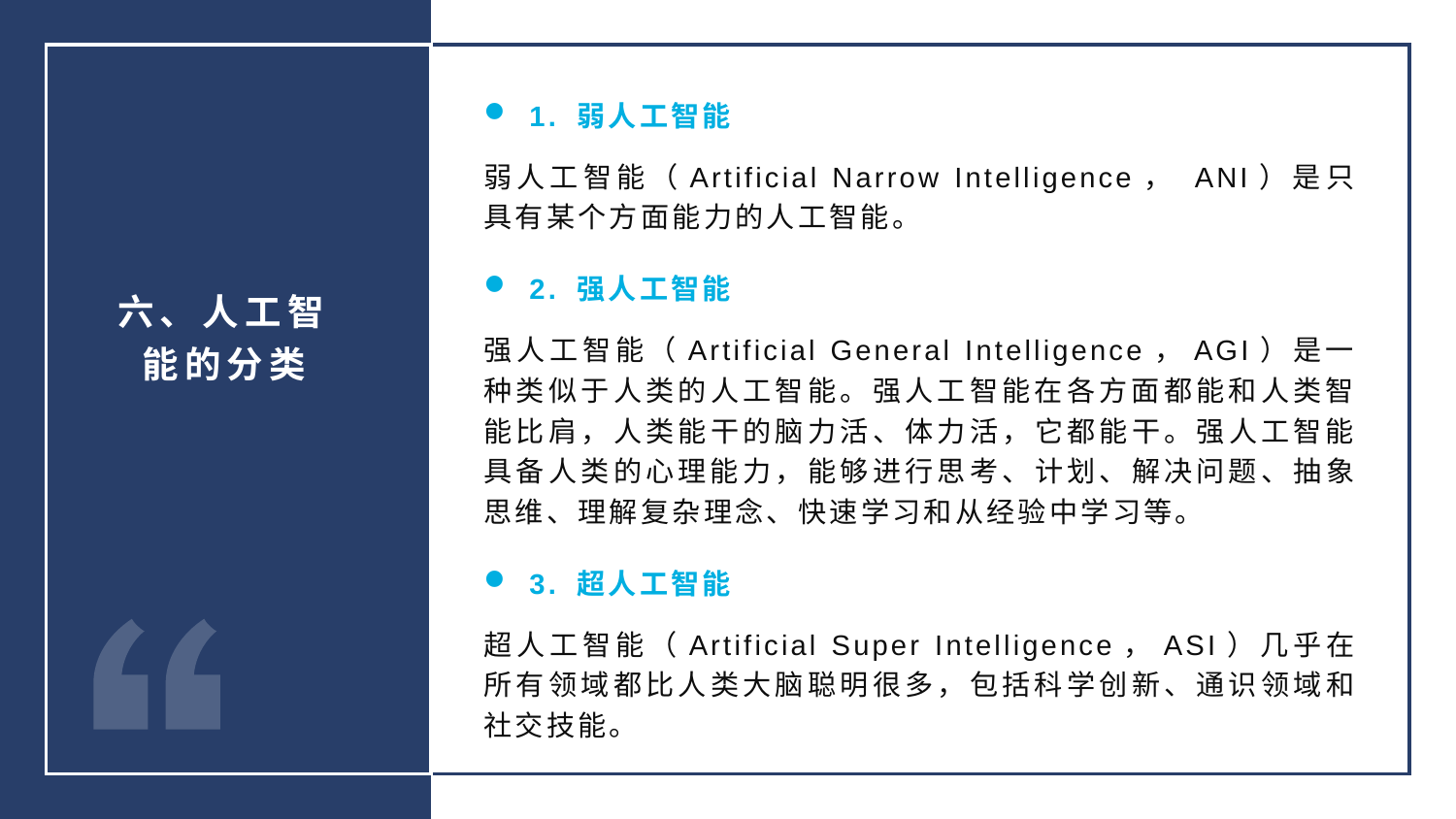

1. 弱人工智能
弱人工智能（Artificial Narrow Intelligence， ANI）是只具有某个方面能力的人工智能。
2. 强人工智能
强人工智能（Artificial General Intelligence，AGI）是一种类似于人类的人工智能。强人工智能在各方面都能和人类智能比肩，人类能干的脑力活、体力活，它都能干。强人工智能具备人类的心理能力，能够进行思考、计划、解决问题、抽象思维、理解复杂理念、快速学习和从经验中学习等。
3. 超人工智能
超人工智能（Artificial Super Intelligence，ASI）几乎在所有领域都比人类大脑聪明很多，包括科学创新、通识领域和社交技能。
六、人工智能的分类